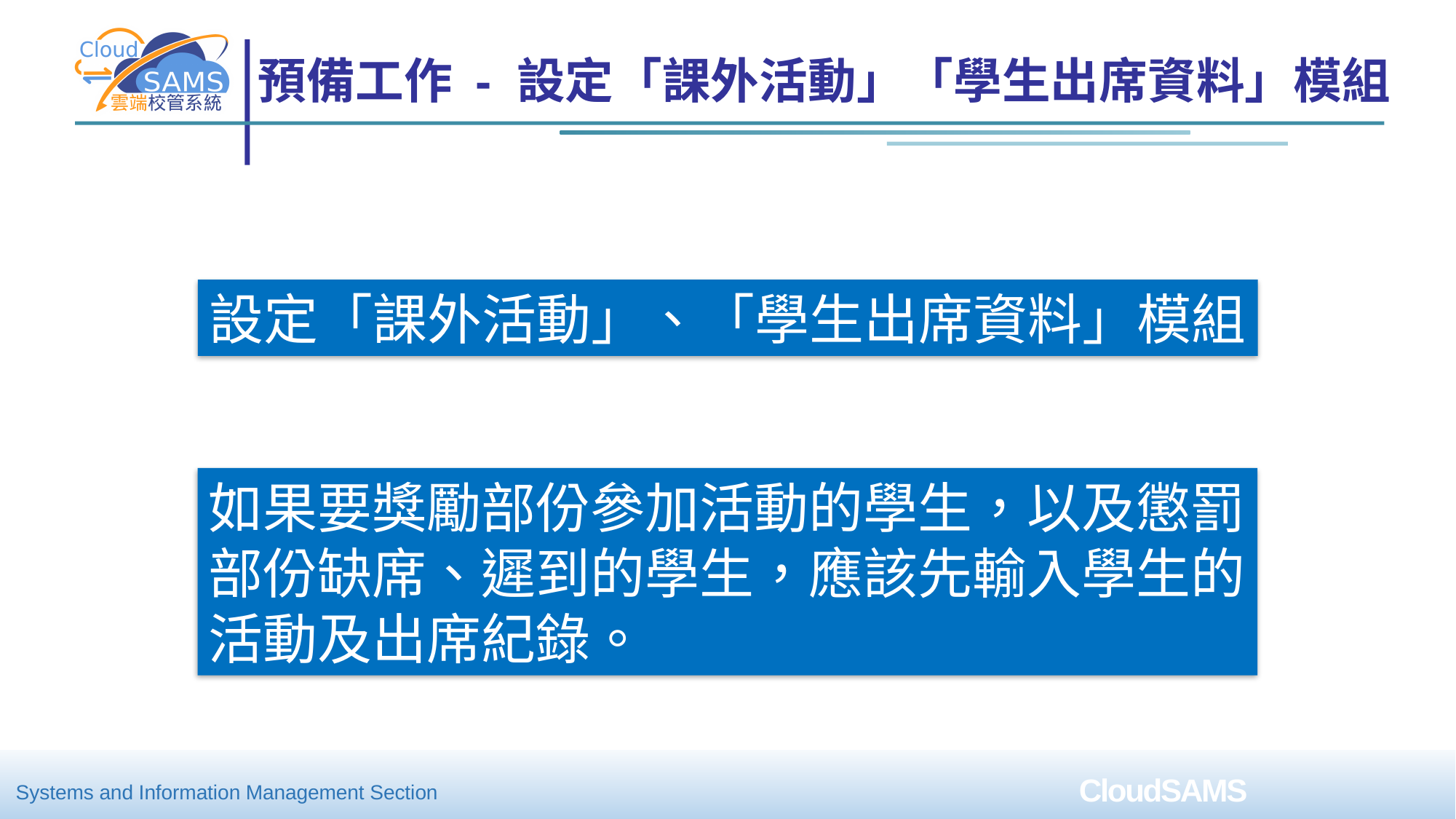

# 預備工作 - 設定「課外活動」「學生出席資料」模組
設定「課外活動」、「學生出席資料」模組
如果要獎勵部份參加活動的學生，以及懲罰部份缺席、遲到的學生，應該先輸入學生的活動及出席紀錄。